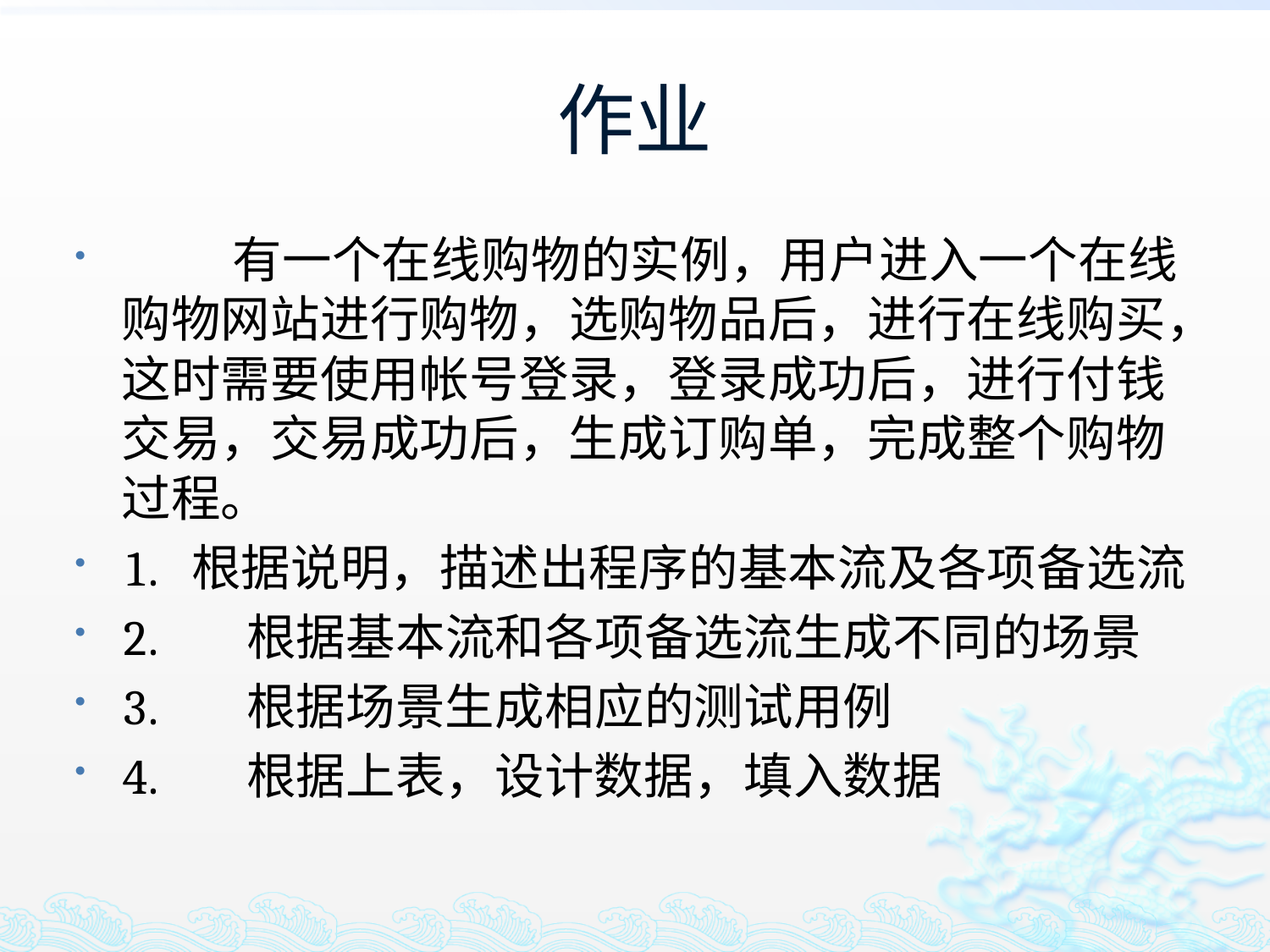

# 作业
         有一个在线购物的实例，用户进入一个在线购物网站进行购物，选购物品后，进行在线购买，这时需要使用帐号登录，登录成功后，进行付钱交易，交易成功后，生成订购单，完成整个购物过程。
1.  根据说明，描述出程序的基本流及各项备选流
2.       根据基本流和各项备选流生成不同的场景
3.       根据场景生成相应的测试用例
4.       根据上表，设计数据，填入数据